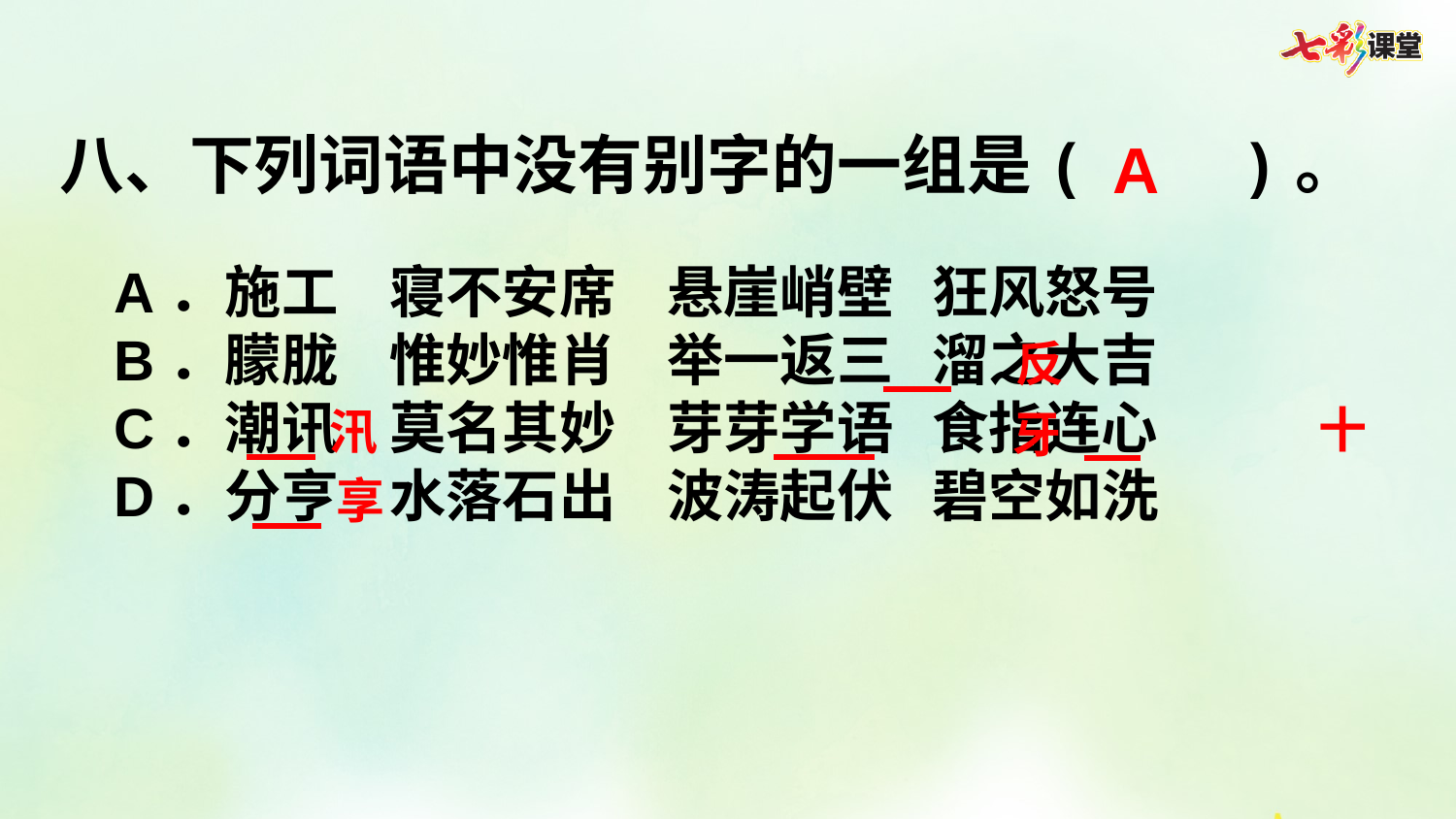

八、下列词语中没有别字的一组是(    )。
A
A．施工    寝不安席    悬崖峭壁   狂风怒号
B．朦胧    惟妙惟肖    举一返三   溜之大吉
C．潮讯    莫名其妙    芽芽学语   食指连心
D．分亨    水落石出    波涛起伏   碧空如洗
反
十
汛
牙
享